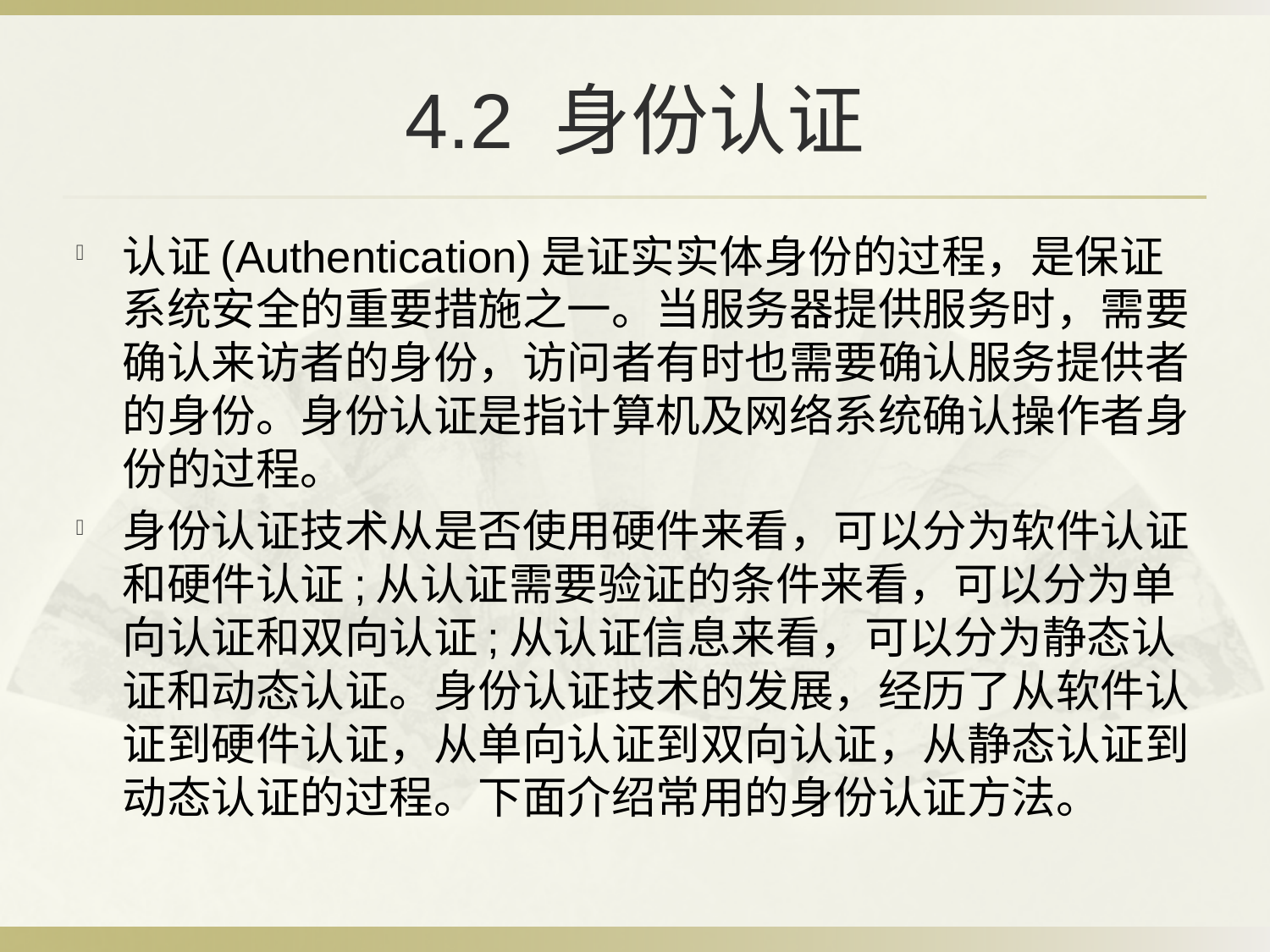

# 4.2 身份认证
认证(Authentication)是证实实体身份的过程，是保证系统安全的重要措施之一。当服务器提供服务时，需要确认来访者的身份，访问者有时也需要确认服务提供者的身份。身份认证是指计算机及网络系统确认操作者身份的过程。
身份认证技术从是否使用硬件来看，可以分为软件认证和硬件认证;从认证需要验证的条件来看，可以分为单向认证和双向认证;从认证信息来看，可以分为静态认证和动态认证。身份认证技术的发展，经历了从软件认证到硬件认证，从单向认证到双向认证，从静态认证到动态认证的过程。下面介绍常用的身份认证方法。